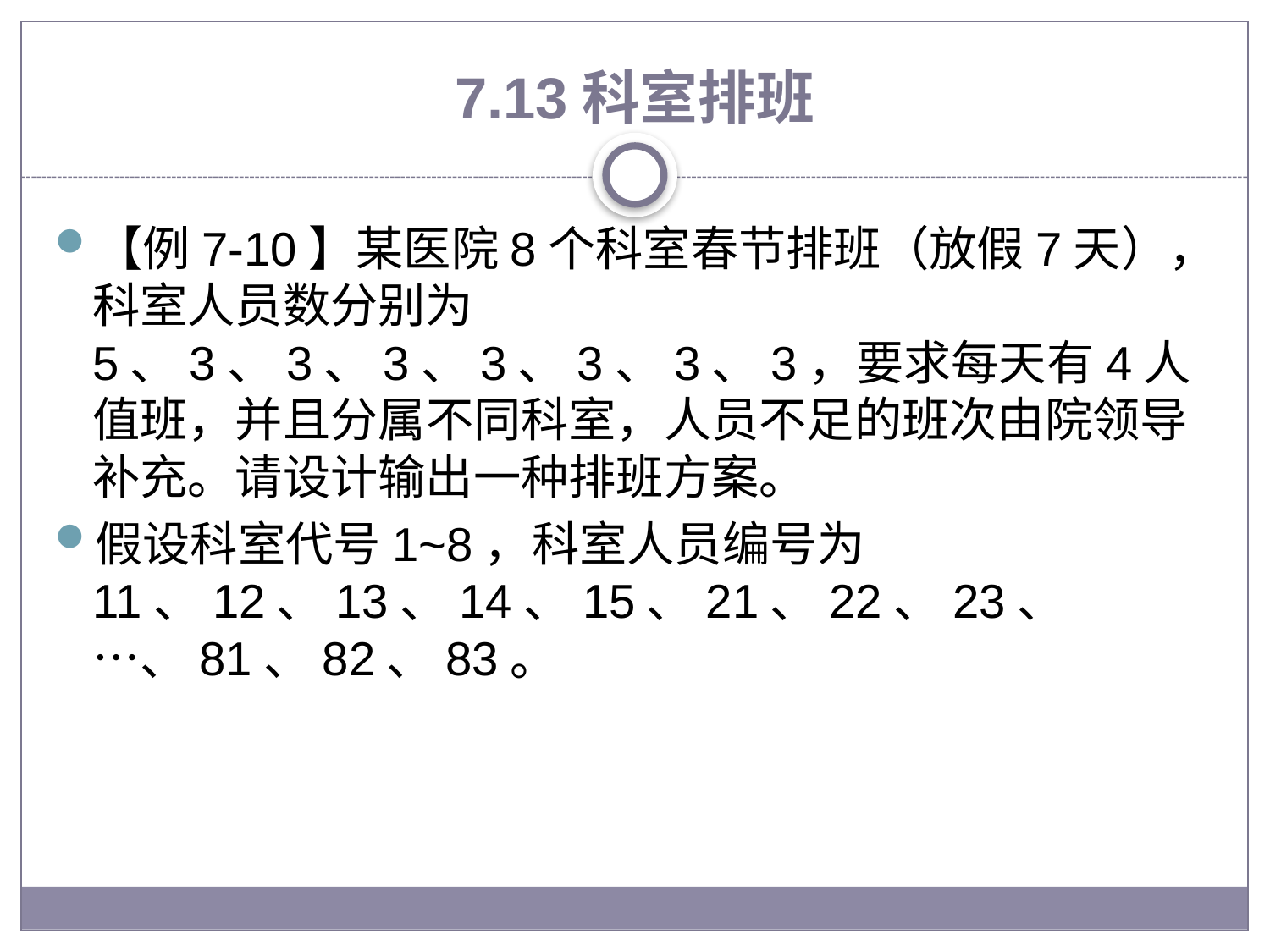

# 7.13	科室排班
【例7-10】某医院8个科室春节排班（放假7天），科室人员数分别为5、3、3、3、3、3、3、3，要求每天有4人值班，并且分属不同科室，人员不足的班次由院领导补充。请设计输出一种排班方案。
假设科室代号1~8，科室人员编号为11、12、13、14、15、21、22、23、…、81、82、83。